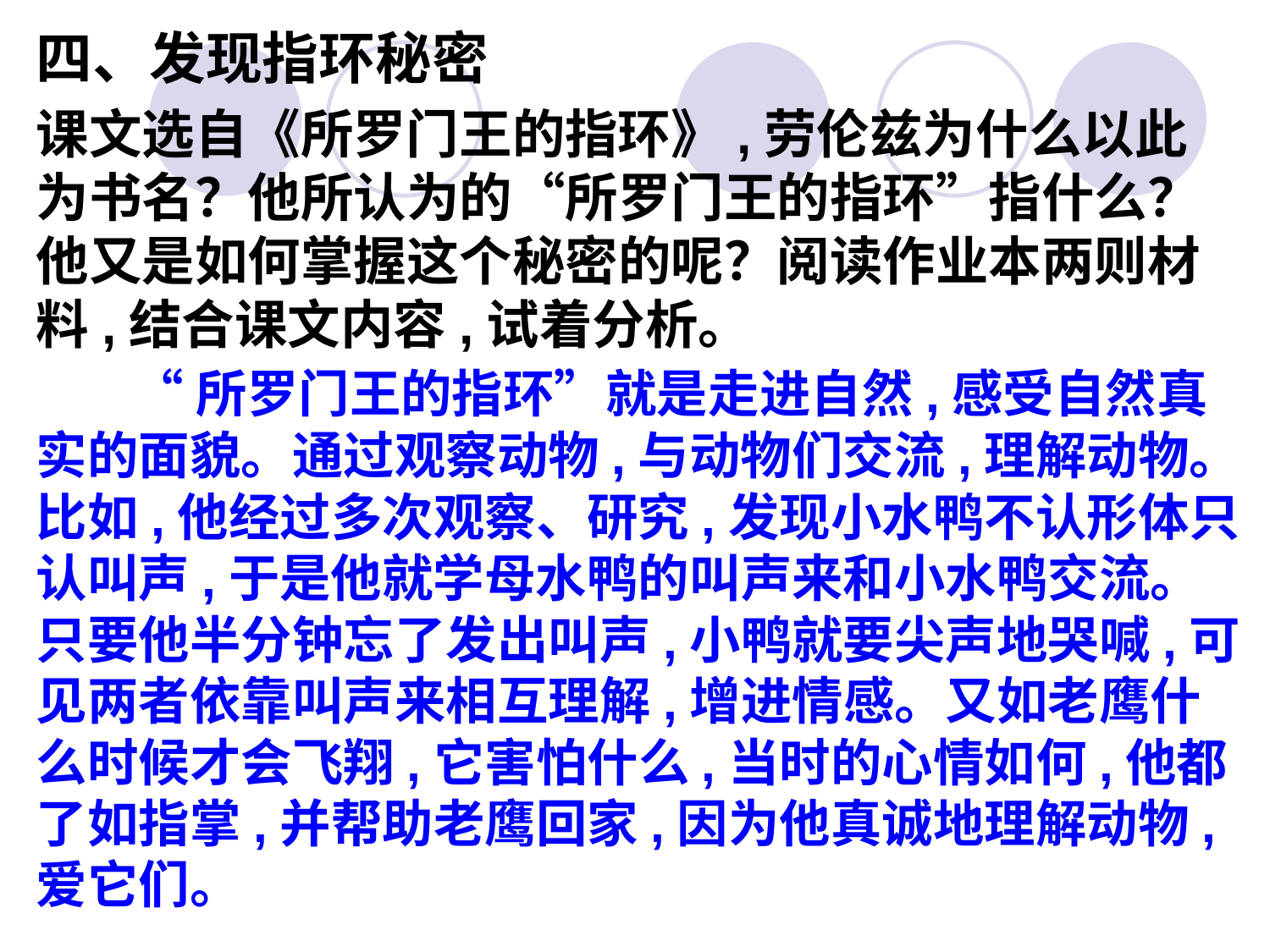

四、发现指环秘密
课文选自《所罗门王的指环》,劳伦兹为什么以此为书名？他所认为的“所罗门王的指环”指什么？他又是如何掌握这个秘密的呢？阅读作业本两则材料,结合课文内容,试着分析。
        “所罗门王的指环”就是走进自然,感受自然真实的面貌。通过观察动物,与动物们交流,理解动物。比如,他经过多次观察、研究,发现小水鸭不认形体只认叫声,于是他就学母水鸭的叫声来和小水鸭交流。只要他半分钟忘了发出叫声,小鸭就要尖声地哭喊,可见两者依靠叫声来相互理解,增进情感。又如老鹰什么时候才会飞翔,它害怕什么,当时的心情如何,他都了如指掌,并帮助老鹰回家,因为他真诚地理解动物,爱它们。